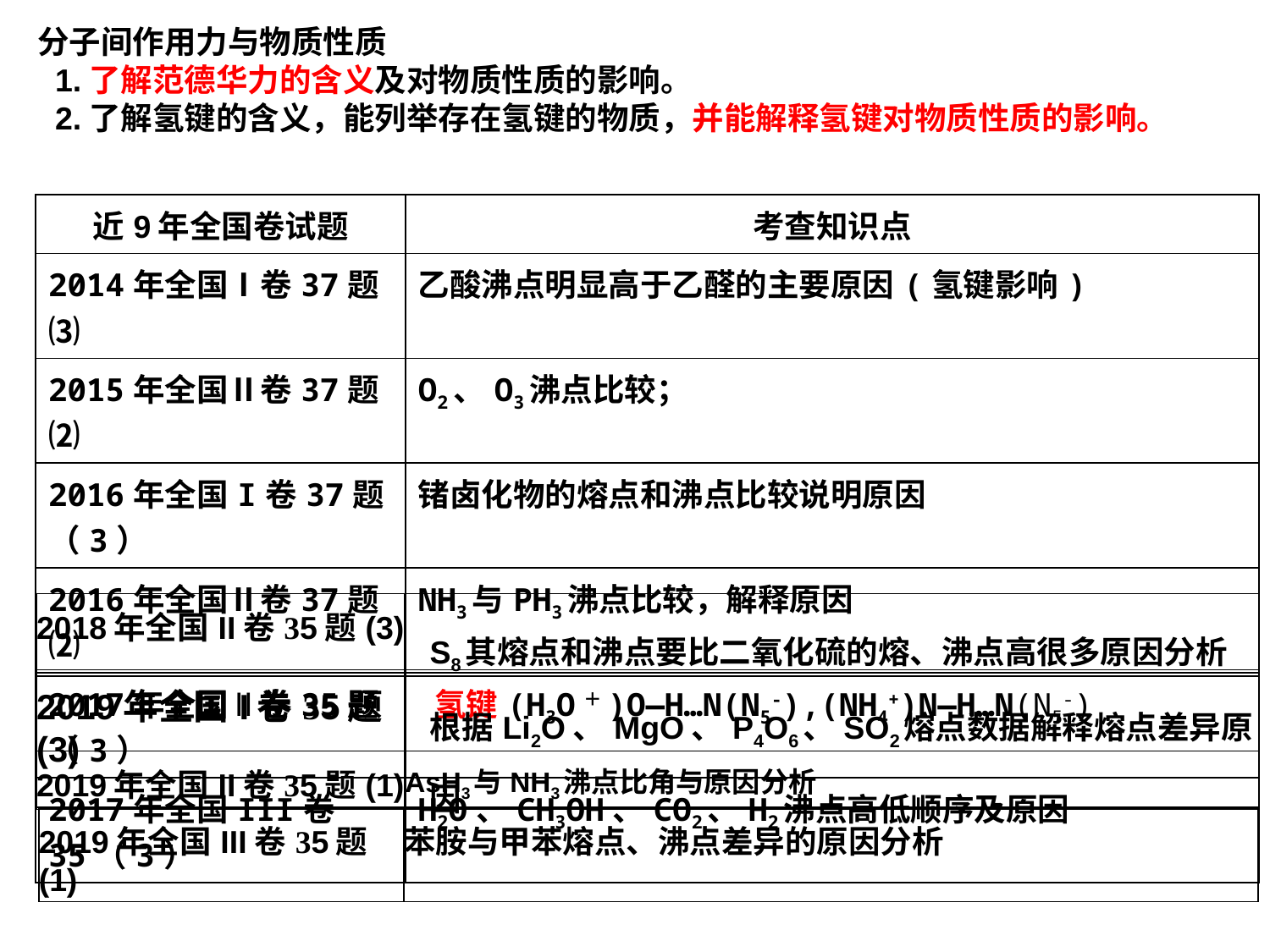

分子间作用力与物质性质
  1.了解范德华力的含义及对物质性质的影响。
  2.了解氢键的含义，能列举存在氢键的物质，并能解释氢键对物质性质的影响。
| 近9年全国卷试题 | 考查知识点 |
| --- | --- |
| 2014年全国Ⅰ卷37题⑶ | 乙酸沸点明显高于乙醛的主要原因(氢键影响) |
| 2015年全国Ⅱ卷37题⑵ | O2、O3沸点比较； |
| 2016年全国I卷37题（3） | 锗卤化物的熔点和沸点比较说明原因 |
| 2016年全国Ⅱ卷37题⑵ | NH3与PH3沸点比较，解释原因 |
| 2017年全国Ⅱ卷35题（3） | 氢键(H3O＋)O—H…N(N5-),(NH4+)N—H…N(N5-) |
| 2017年全国III卷35（3） | H2O、CH3OH、CO2、H2沸点高低顺序及原因 |
| 2018年全国II卷35题(3) | S8其熔点和沸点要比二氧化硫的熔、沸点高很多原因分析 |
| --- | --- |
| 2019年全国I卷35题(3) | 根据Li2O、MgO、P4O6、SO2熔点数据解释熔点差异原因 |
| --- | --- |
| 2019年全国II卷35题(1) | AsH3与NH3沸点比角与原因分析 |
| --- | --- |
| 2019年全国III卷35题(1) | 苯胺与甲苯熔点、沸点差异的原因分析 |
| --- | --- |